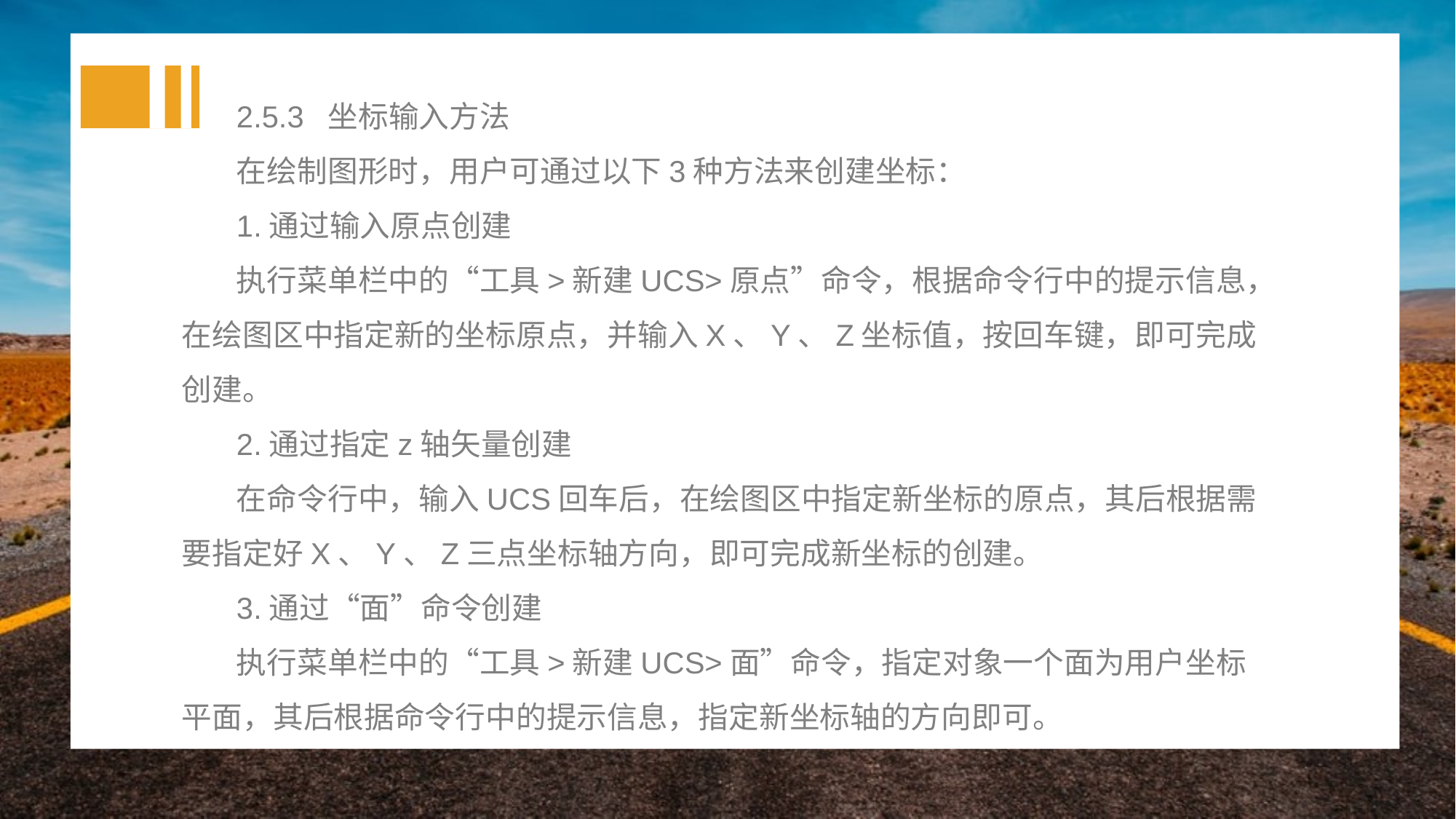

2.5.3  坐标输入方法
在绘制图形时，用户可通过以下3种方法来创建坐标：
1.通过输入原点创建
执行菜单栏中的“工具>新建UCS>原点”命令，根据命令行中的提示信息，在绘图区中指定新的坐标原点，并输入X、Y、Z坐标值，按回车键，即可完成创建。
2.通过指定z轴矢量创建
在命令行中，输入UCS回车后，在绘图区中指定新坐标的原点，其后根据需要指定好X、Y、Z三点坐标轴方向，即可完成新坐标的创建。
3.通过“面”命令创建
执行菜单栏中的“工具>新建UCS>面”命令，指定对象一个面为用户坐标平面，其后根据命令行中的提示信息，指定新坐标轴的方向即可。